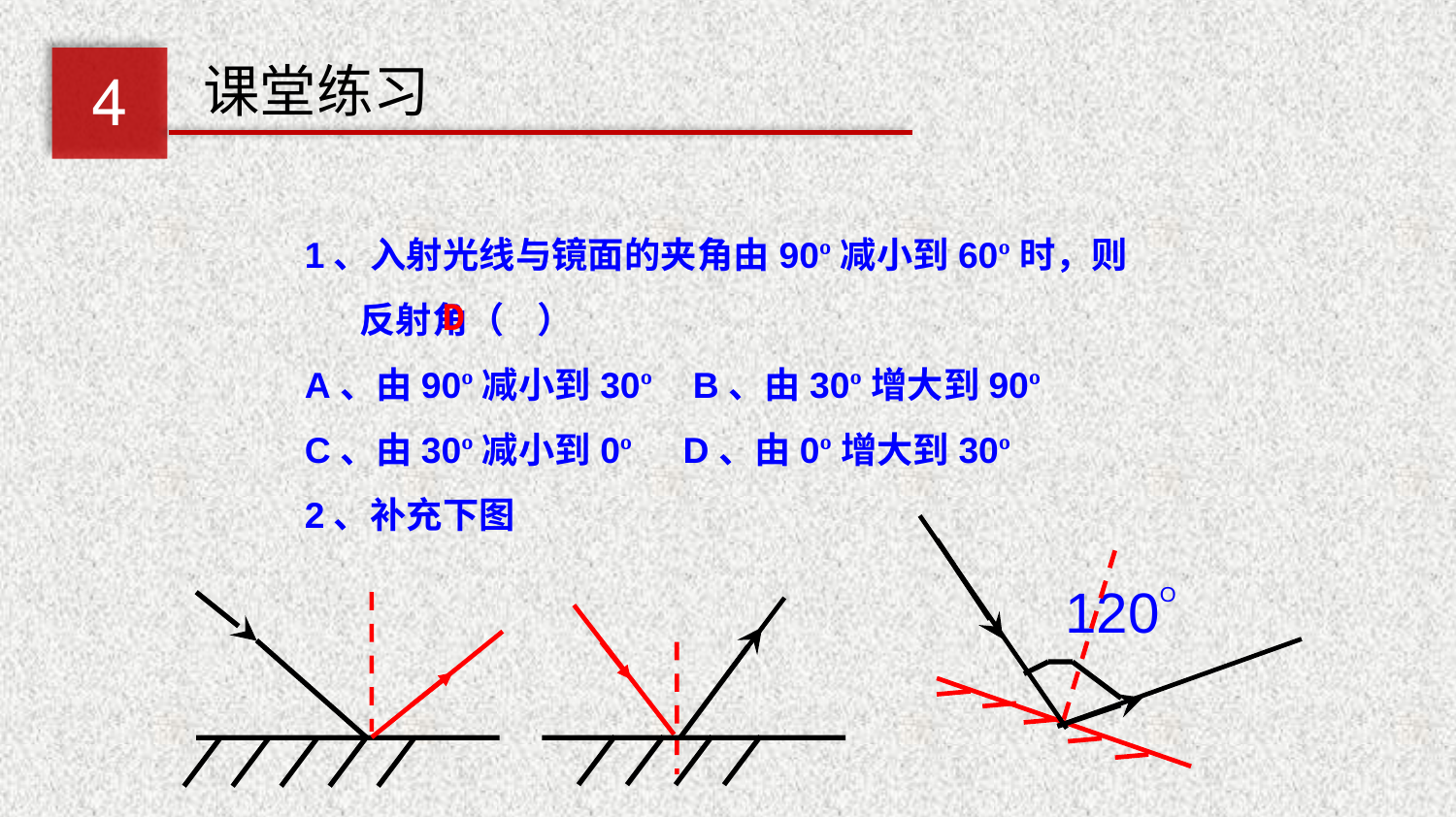

课堂练习
4
1、入射光线与镜面的夹角由90º减小到60º时，则反射角（    ）
A、由90º减小到30º    B、由30º增大到90º
C、由30º减小到0º     D、由0º增大到30º
2、补充下图
D

120O